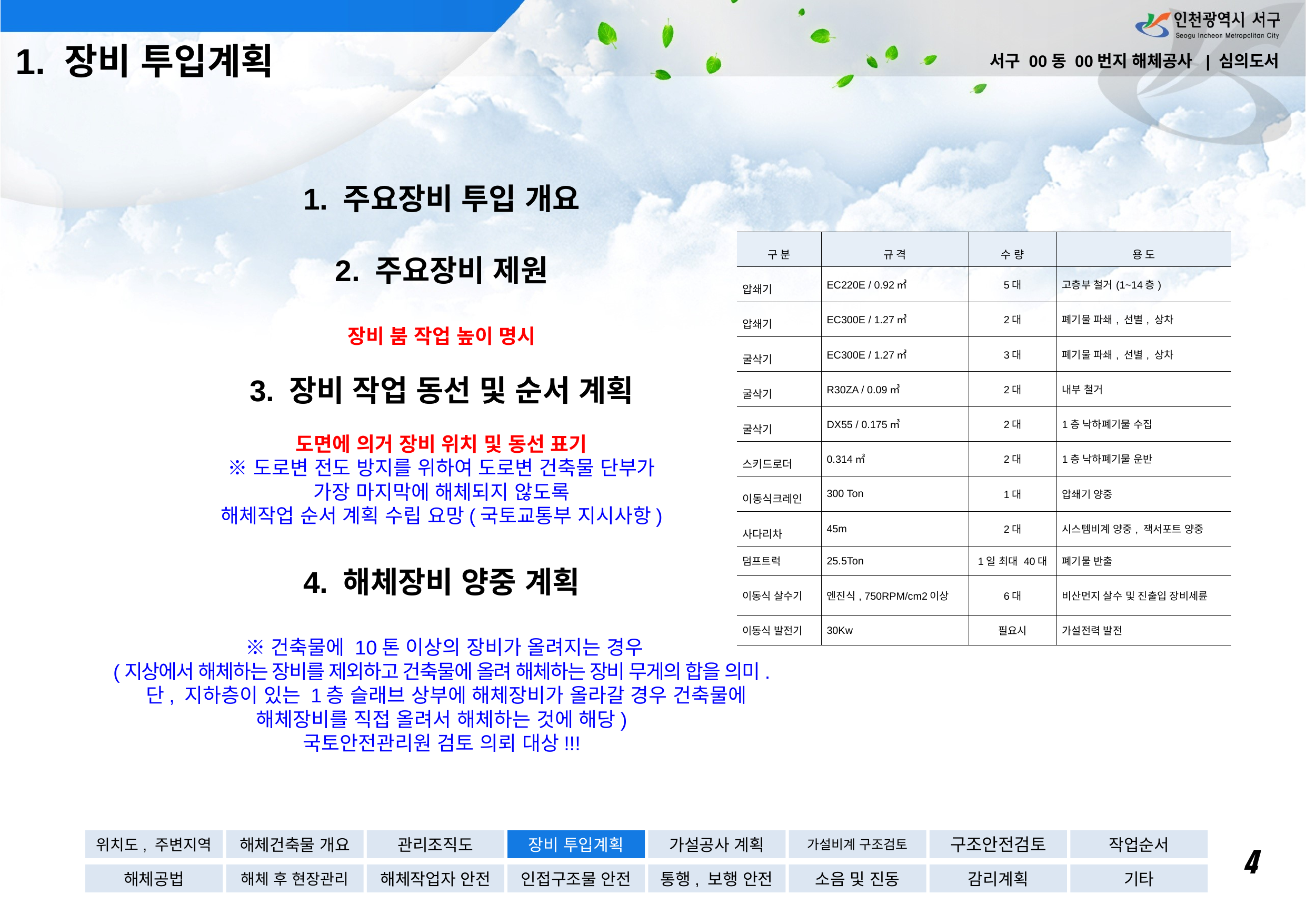

1. 장비 투입계획
서구 00동 00번지 해체공사  | 심의도서
# 1. 주요장비 투입 개요 2. 주요장비 제원 장비 붐 작업 높이 명시 3. 장비 작업 동선 및 순서 계획 도면에 의거 장비 위치 및 동선 표기 ※ 도로변 전도 방지를 위하여 도로변 건축물 단부가 가장 마지막에 해체되지 않도록 해체작업 순서 계획 수립 요망(국토교통부 지시사항) 4. 해체장비 양중 계획 ※ 건축물에 10톤 이상의 장비가 올려지는 경우 (지상에서 해체하는 장비를 제외하고 건축물에 올려 해체하는 장비 무게의 합을 의미. 단, 지하층이 있는 1층 슬래브 상부에 해체장비가 올라갈 경우 건축물에 해체장비를 직접 올려서 해체하는 것에 해당) 국토안전관리원 검토 의뢰 대상!!!
| 구 분 | 규 격 | 수 량 | 용 도 |
| --- | --- | --- | --- |
| 압쇄기 | EC220E / 0.92㎥ | 5대 | 고층부 철거(1~14층) |
| 압쇄기 | EC300E / 1.27㎥ | 2대 | 폐기물 파쇄, 선별, 상차 |
| 굴삭기 | EC300E / 1.27㎥ | 3대 | 폐기물 파쇄, 선별, 상차 |
| 굴삭기 | R30ZA / 0.09㎥ | 2대 | 내부 철거 |
| 굴삭기 | DX55 / 0.175㎥ | 2대 | 1층 낙하폐기물 수집 |
| 스키드로더 | 0.314㎥ | 2대 | 1층 낙하폐기물 운반 |
| 이동식크레인 | 300 Ton | 1대 | 압쇄기 양중 |
| 사다리차 | 45m | 2대 | 시스템비계 양중, 잭서포트 양중 |
| 덤프트럭 | 25.5Ton | 1일 최대 40대 | 폐기물 반출 |
| 이동식 살수기 | 엔진식, 750RPM/cm2이상 | 6대 | 비산먼지 살수 및 진출입 장비세륜 |
| 이동식 발전기 | 30Kw | 필요시 | 가설전력 발전 |
위치도, 주변지역
해체건축물 개요
관리조직도
장비 투입계획
가설공사 계획
가설비계 구조검토
구조안전검토
작업순서
4
해체공법
해체 후 현장관리
해체작업자 안전
인접구조물 안전
통행, 보행 안전
소음 및 진동
감리계획
기타